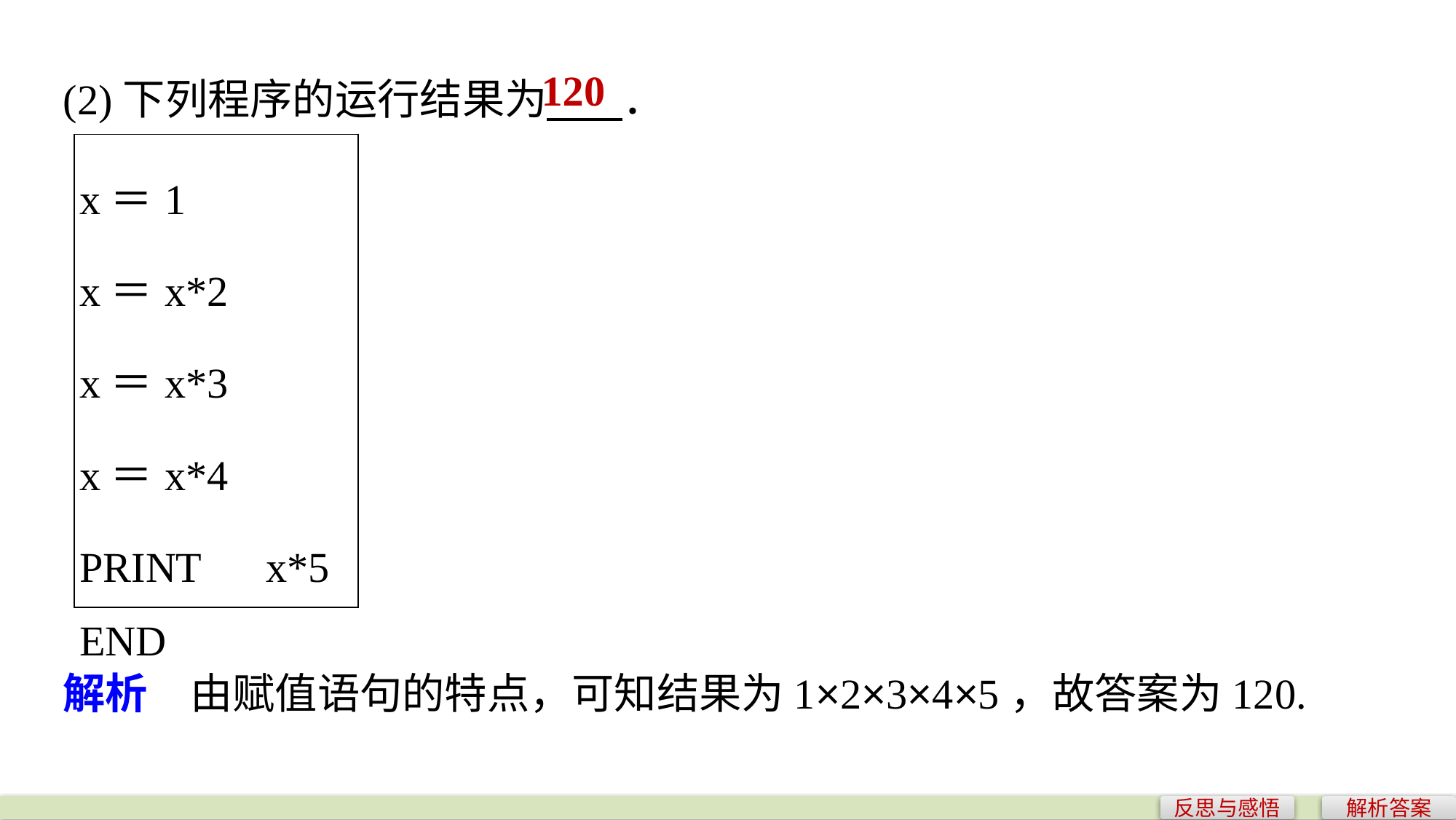

(2)下列程序的运行结果为        ．
120
| x＝1 x＝x\*2 x＝x\*3 x＝x\*4 PRINT　x\*5 END |
| --- |
解析　由赋值语句的特点，可知结果为1×2×3×4×5，故答案为120.
反思与感悟
解析答案